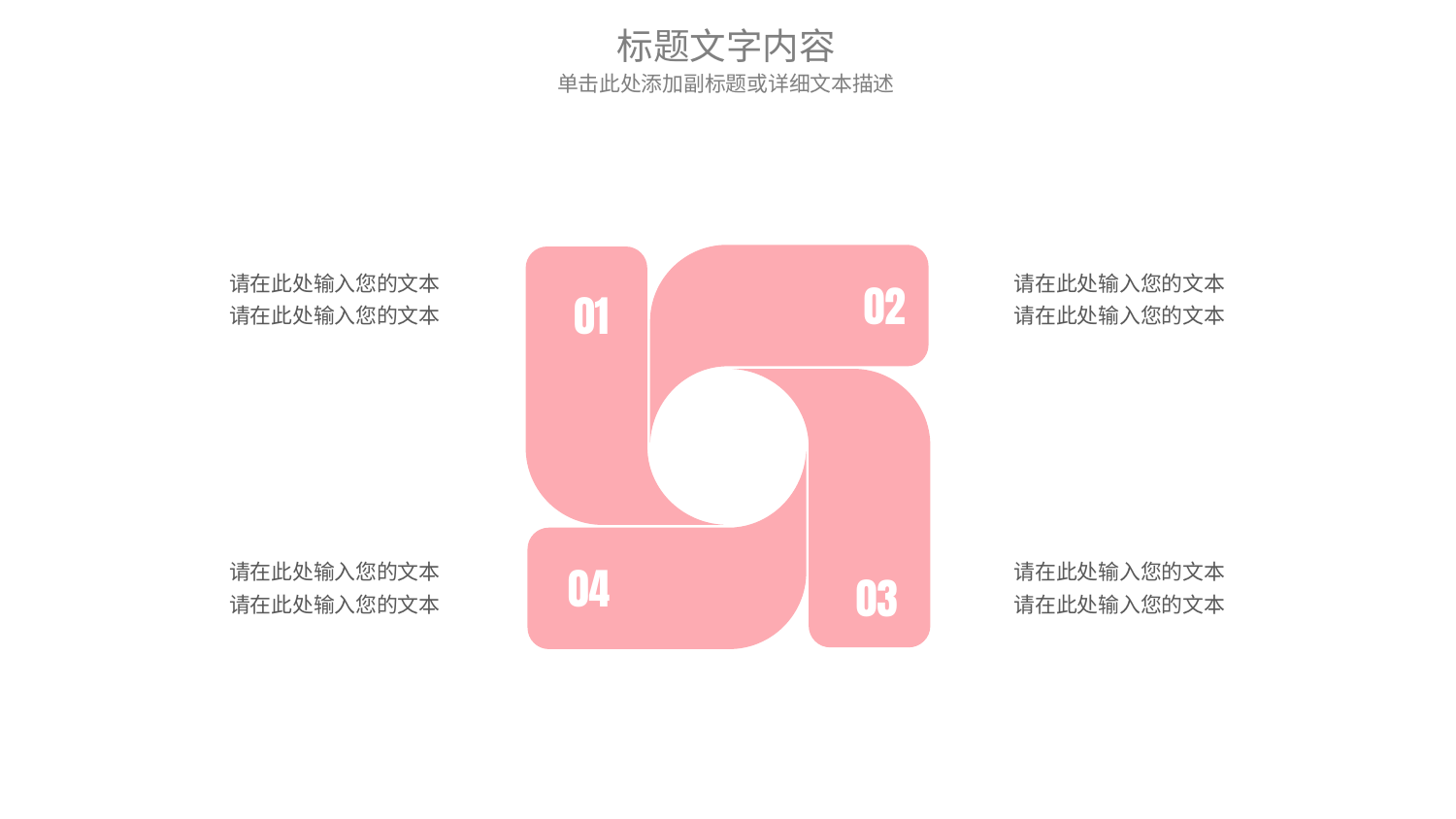

标题文字内容
单击此处添加副标题或详细文本描述

02

01
请在此处输入您的文本
请在此处输入您的文本
请在此处输入您的文本
请在此处输入您的文本

03

04
请在此处输入您的文本
请在此处输入您的文本
请在此处输入您的文本
请在此处输入您的文本